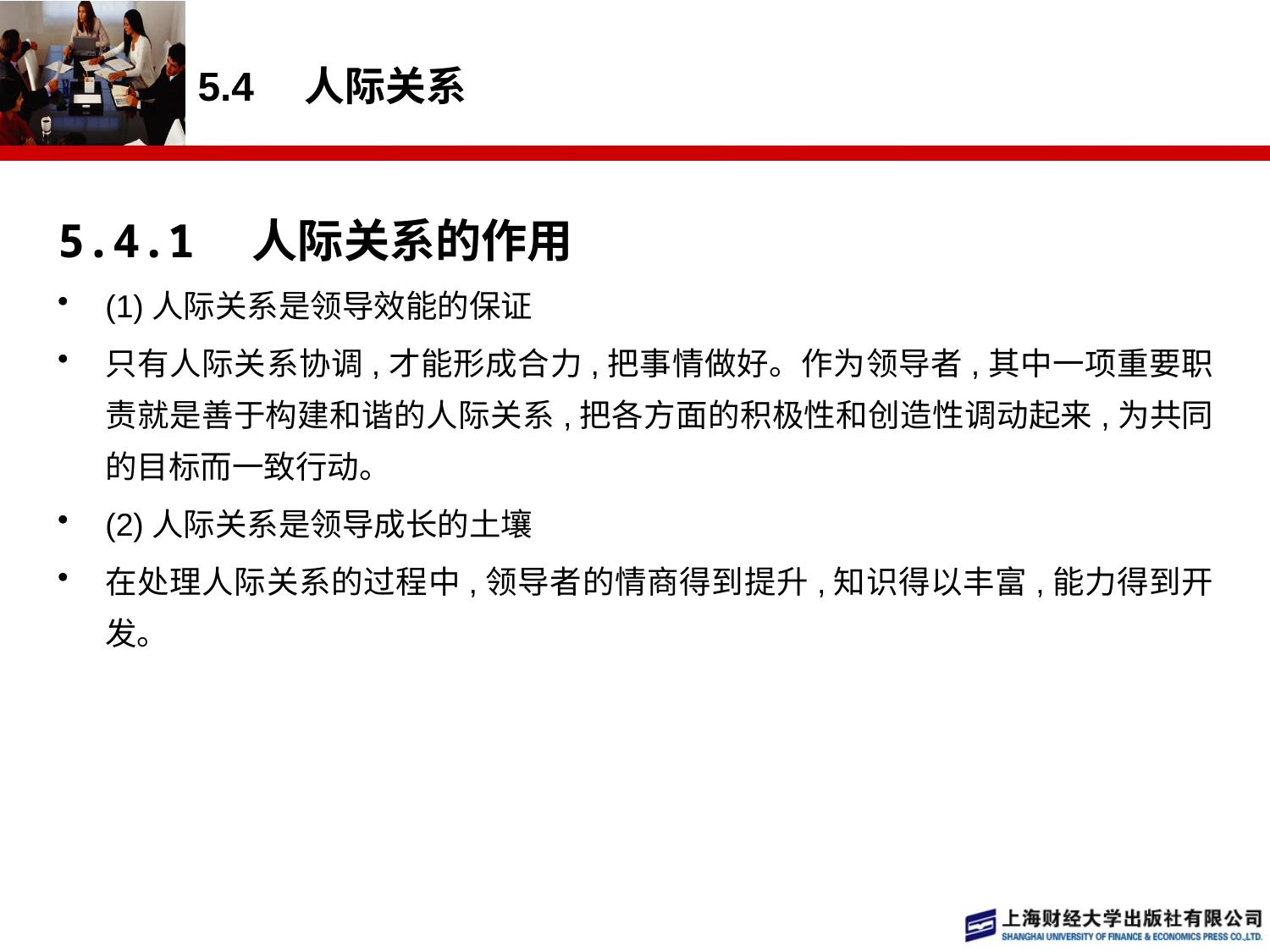

# 5.4　人际关系
5.4.1　人际关系的作用
(1)人际关系是领导效能的保证
只有人际关系协调,才能形成合力,把事情做好。作为领导者,其中一项重要职责就是善于构建和谐的人际关系,把各方面的积极性和创造性调动起来,为共同的目标而一致行动。
(2)人际关系是领导成长的土壤
在处理人际关系的过程中,领导者的情商得到提升,知识得以丰富,能力得到开发。